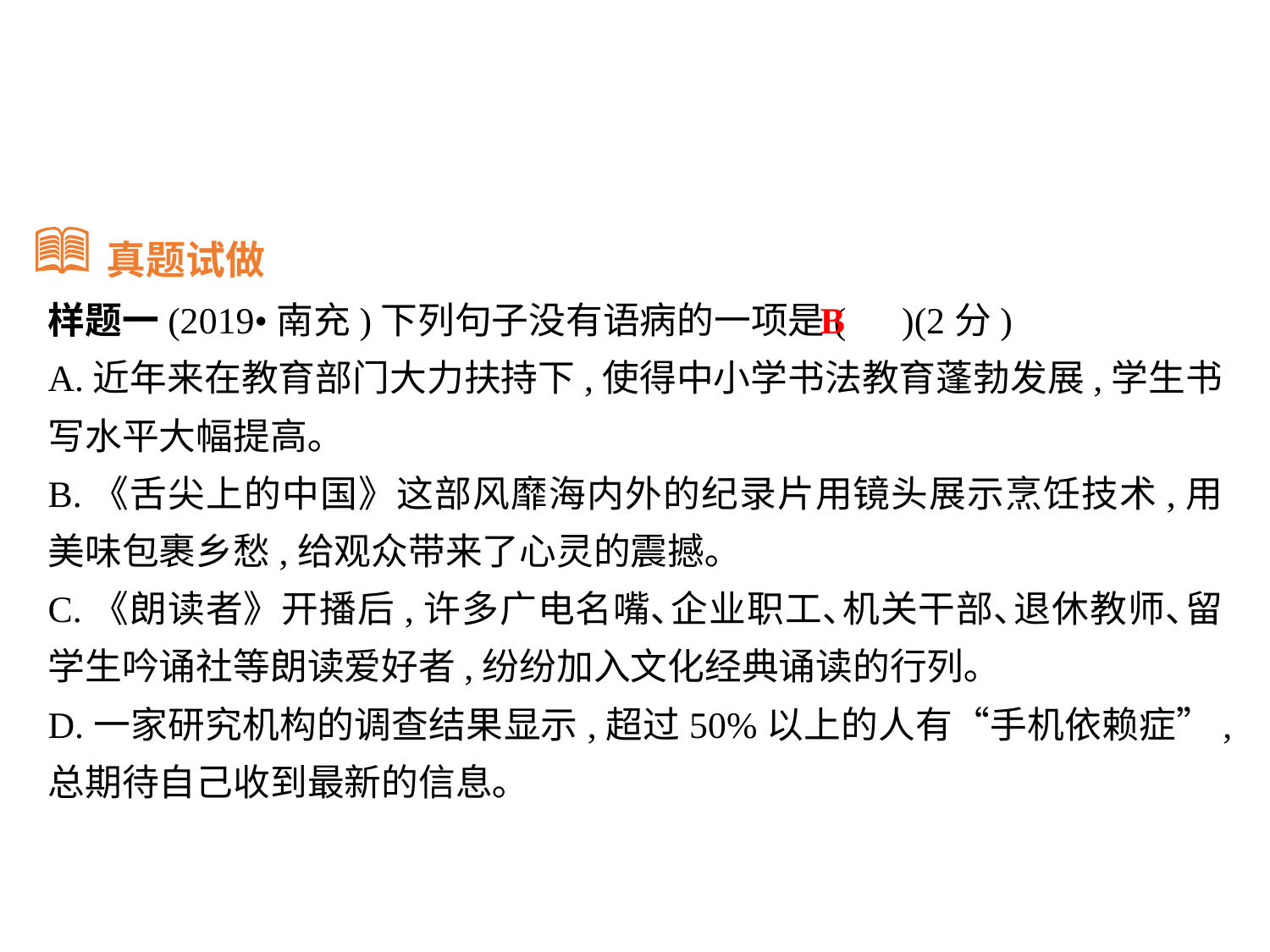

真题试做

样题一(2019•南充)下列句子没有语病的一项是(      )(2分)
A.近年来在教育部门大力扶持下,使得中小学书法教育蓬勃发展,学生书写水平大幅提高｡
B.《舌尖上的中国》这部风靡海内外的纪录片用镜头展示烹饪技术,用美味包裹乡愁,给观众带来了心灵的震撼｡
C.《朗读者》开播后,许多广电名嘴､企业职工､机关干部､退休教师､留学生吟诵社等朗读爱好者,纷纷加入文化经典诵读的行列｡
D.一家研究机构的调查结果显示,超过50%以上的人有“手机依赖症”,总期待自己收到最新的信息｡
B